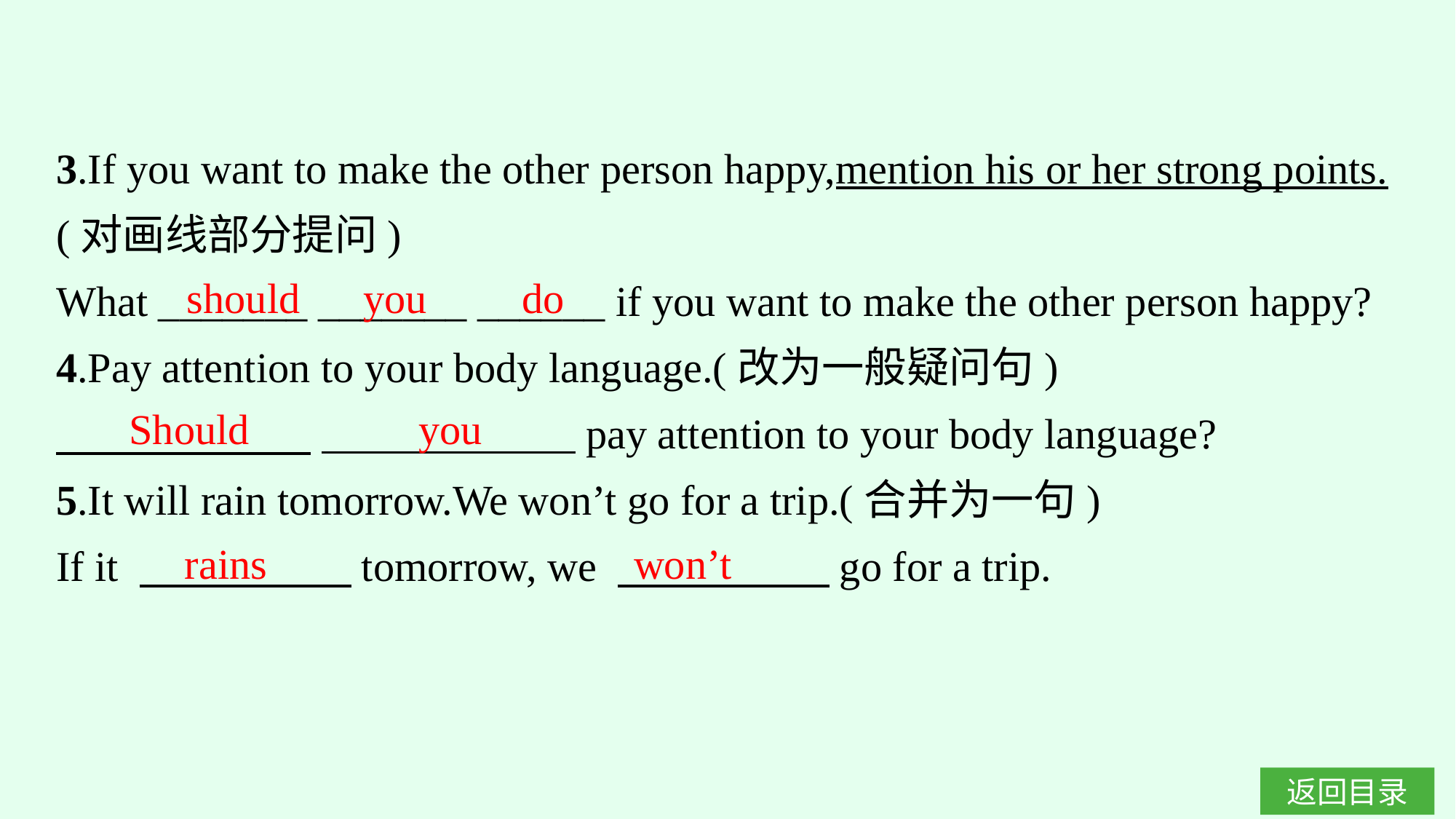

3.If you want to make the other person happy,mention his or her strong points.(对画线部分提问)
What _______ _______ ______ if you want to make the other person happy?
4.Pay attention to your body language.(改为一般疑问句)
　　         　　 　　　　　　pay attention to your body language?
5.It will rain tomorrow.We won’t go for a trip.(合并为一句)
If it 　　　　　tomorrow, we 　　　　　go for a trip.
should      you         do
Should                you
rains
won’t